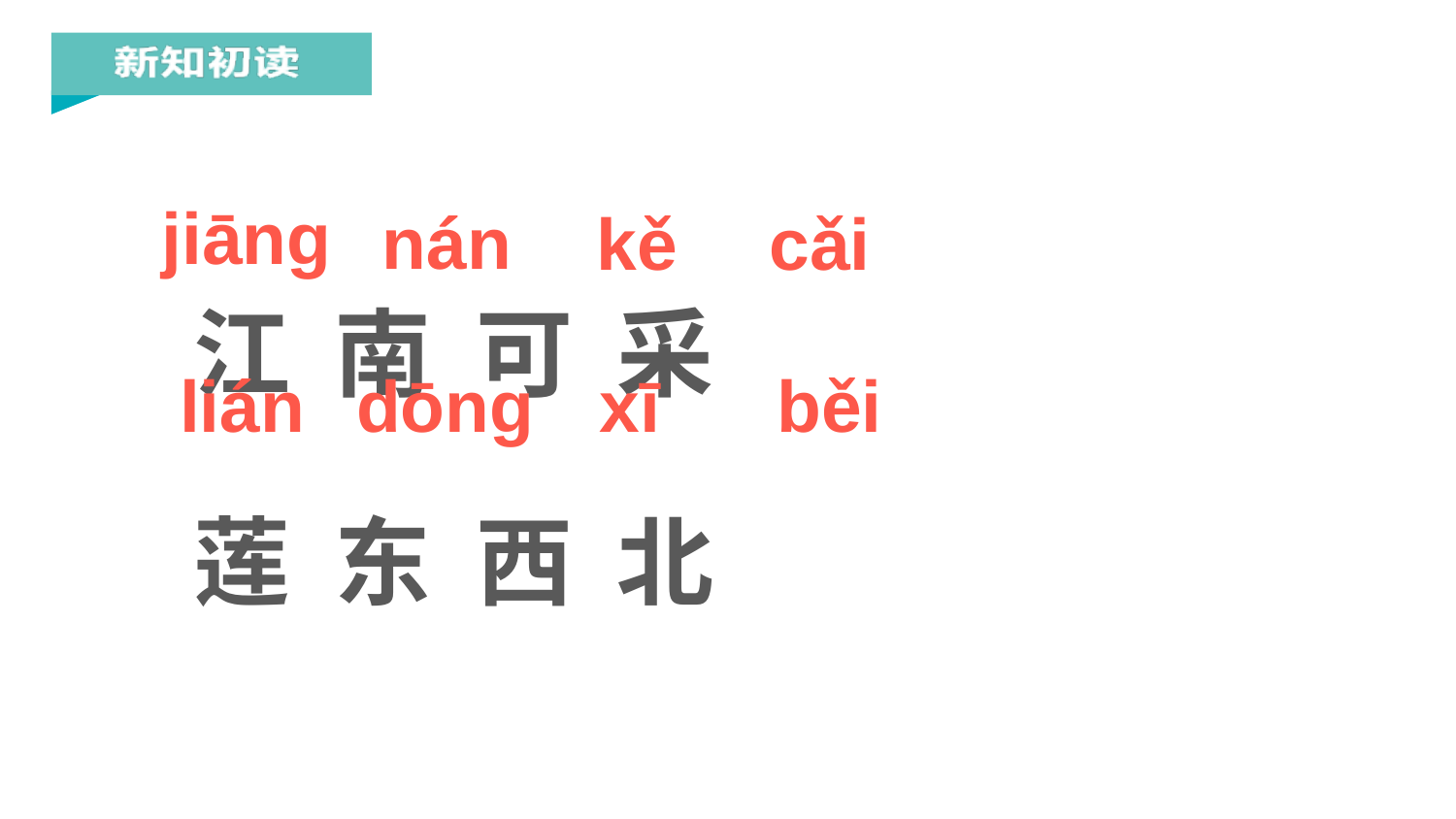

jiānɡ
nán
kě
cǎi
江  南  可  采
莲  东  西  北
lián
dōnɡ
xī
běi